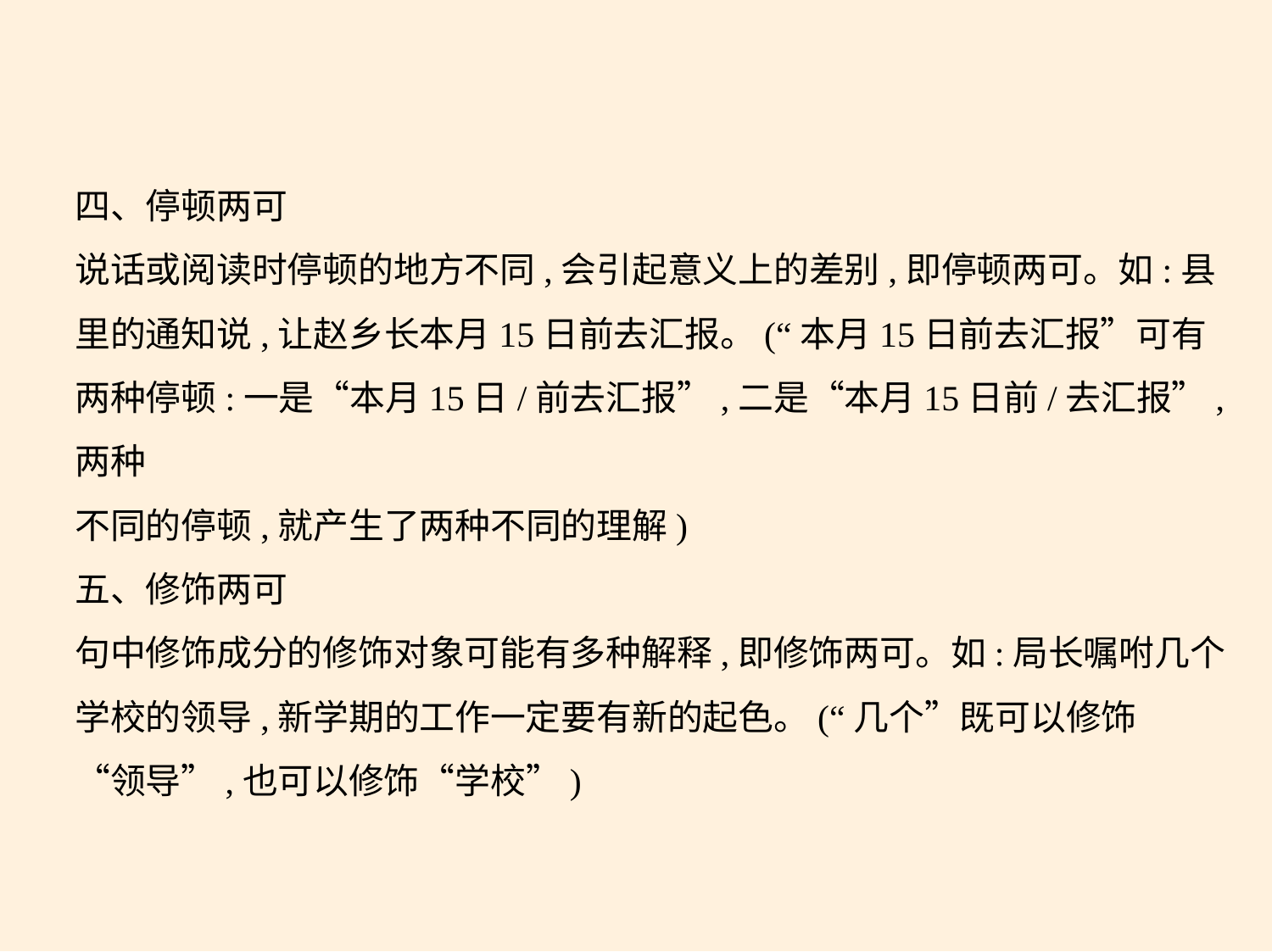

四、停顿两可
说话或阅读时停顿的地方不同,会引起意义上的差别,即停顿两可。如:县
里的通知说,让赵乡长本月15日前去汇报。(“本月15日前去汇报”可有
两种停顿:一是“本月15日/前去汇报”,二是“本月15日前/去汇报”,两种
不同的停顿,就产生了两种不同的理解)
五、修饰两可
句中修饰成分的修饰对象可能有多种解释,即修饰两可。如:局长嘱咐几个
学校的领导,新学期的工作一定要有新的起色。(“几个”既可以修饰
“领导”,也可以修饰“学校”)